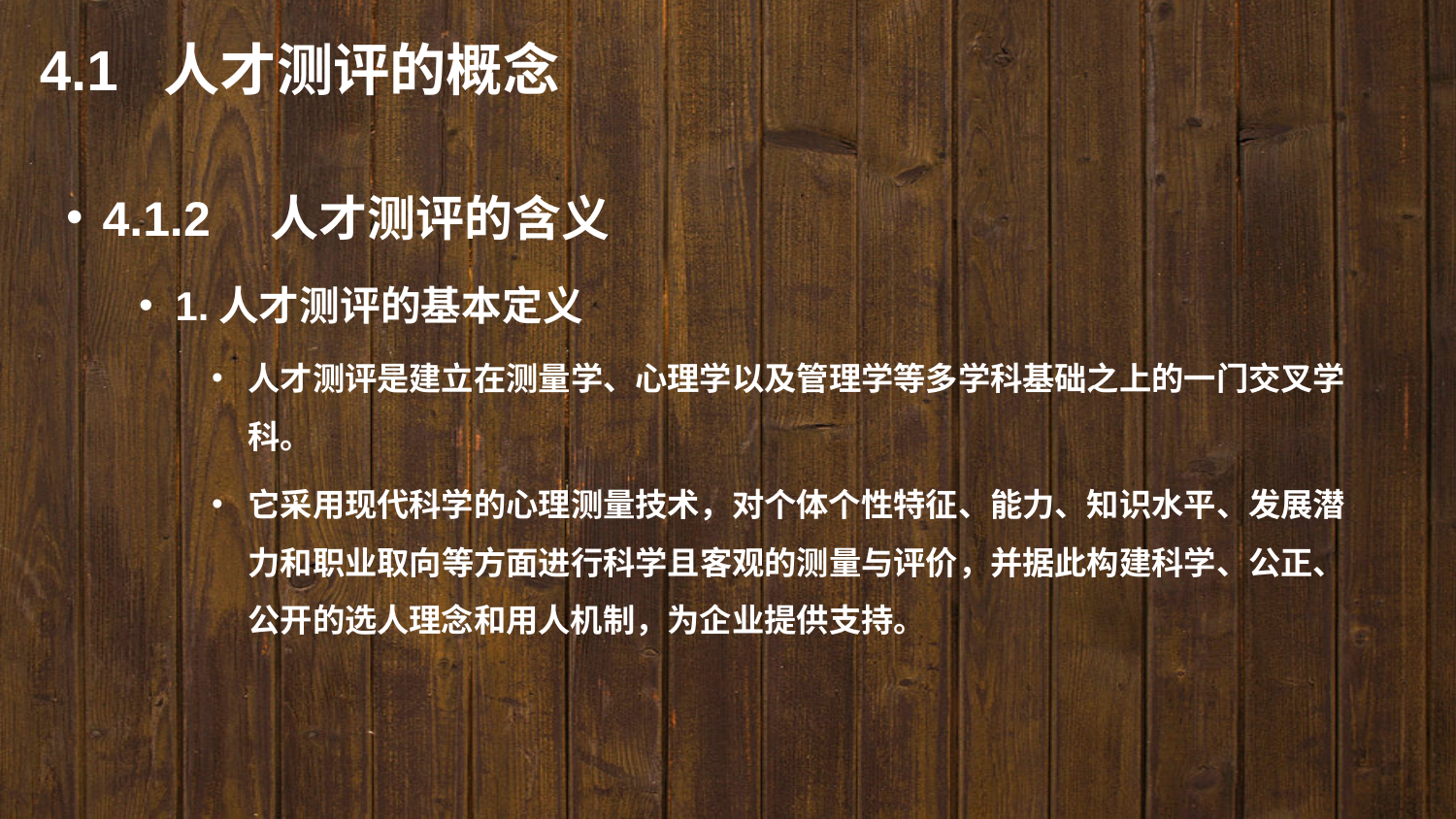

4.1  人才测评的概念
4.1.2　人才测评的含义
1.人才测评的基本定义
人才测评是建立在测量学、心理学以及管理学等多学科基础之上的一门交叉学科。
它采用现代科学的心理测量技术，对个体个性特征、能力、知识水平、发展潜力和职业取向等方面进行科学且客观的测量与评价，并据此构建科学、公正、公开的选人理念和用人机制，为企业提供支持。